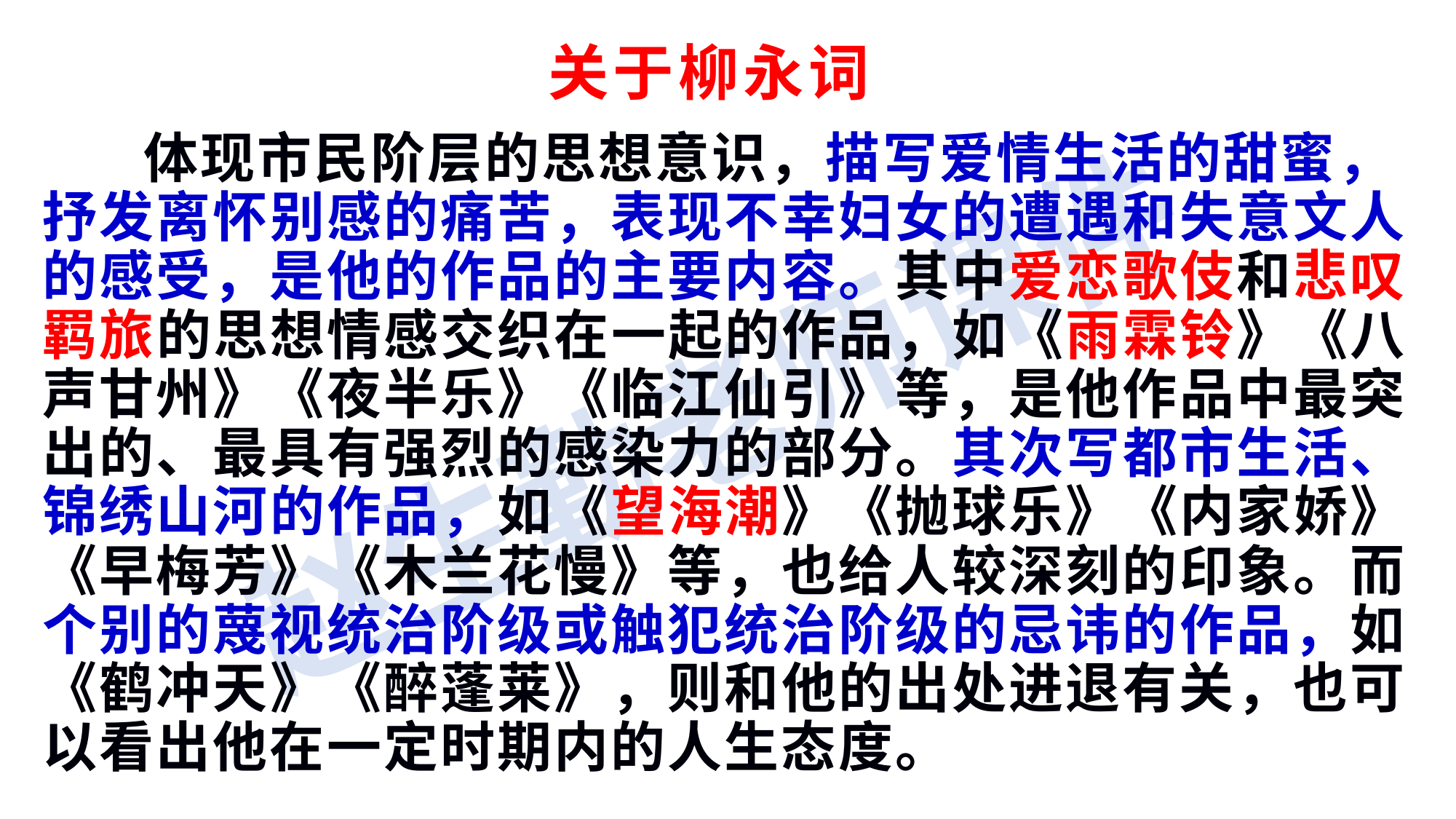

# 关于柳永词

      体现市民阶层的思想意识，描写爱情生活的甜蜜，抒发离怀别感的痛苦，表现不幸妇女的遭遇和失意文人的感受，是他的作品的主要内容。其中爱恋歌伎和悲叹羁旅的思想情感交织在一起的作品，如《雨霖铃》《八声甘州》《夜半乐》《临江仙引》等，是他作品中最突出的、最具有强烈的感染力的部分。其次写都市生活、锦绣山河的作品，如《望海潮》《抛球乐》《内家娇》《早梅芳》《木兰花慢》等，也给人较深刻的印象。而个别的蔑视统治阶级或触犯统治阶级的忌讳的作品，如《鹤冲天》《醉蓬莱》，则和他的出处进退有关，也可以看出他在一定时期内的人生态度。